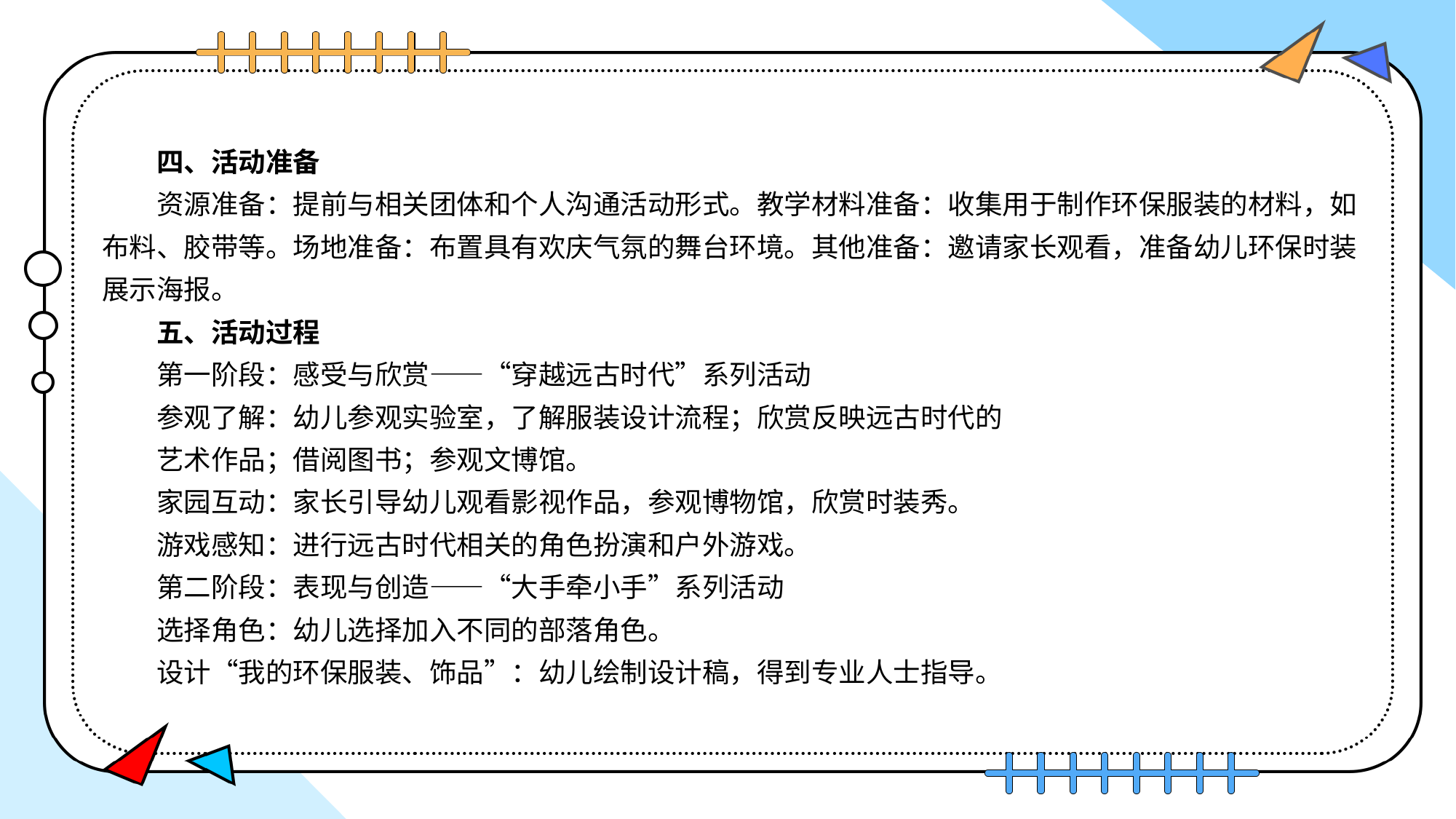

四、活动准备
资源准备：提前与相关团体和个人沟通活动形式。教学材料准备：收集用于制作环保服装的材料，如布料、胶带等。场地准备：布置具有欢庆气氛的舞台环境。其他准备：邀请家长观看，准备幼儿环保时装展示海报。
五、活动过程
第一阶段：感受与欣赏——“穿越远古时代”系列活动
参观了解：幼儿参观实验室，了解服装设计流程；欣赏反映远古时代的
艺术作品；借阅图书；参观文博馆。
家园互动：家长引导幼儿观看影视作品，参观博物馆，欣赏时装秀。
游戏感知：进行远古时代相关的角色扮演和户外游戏。
第二阶段：表现与创造——“大手牵小手”系列活动
选择角色：幼儿选择加入不同的部落角色。
设计“我的环保服装、饰品”：幼儿绘制设计稿，得到专业人士指导。